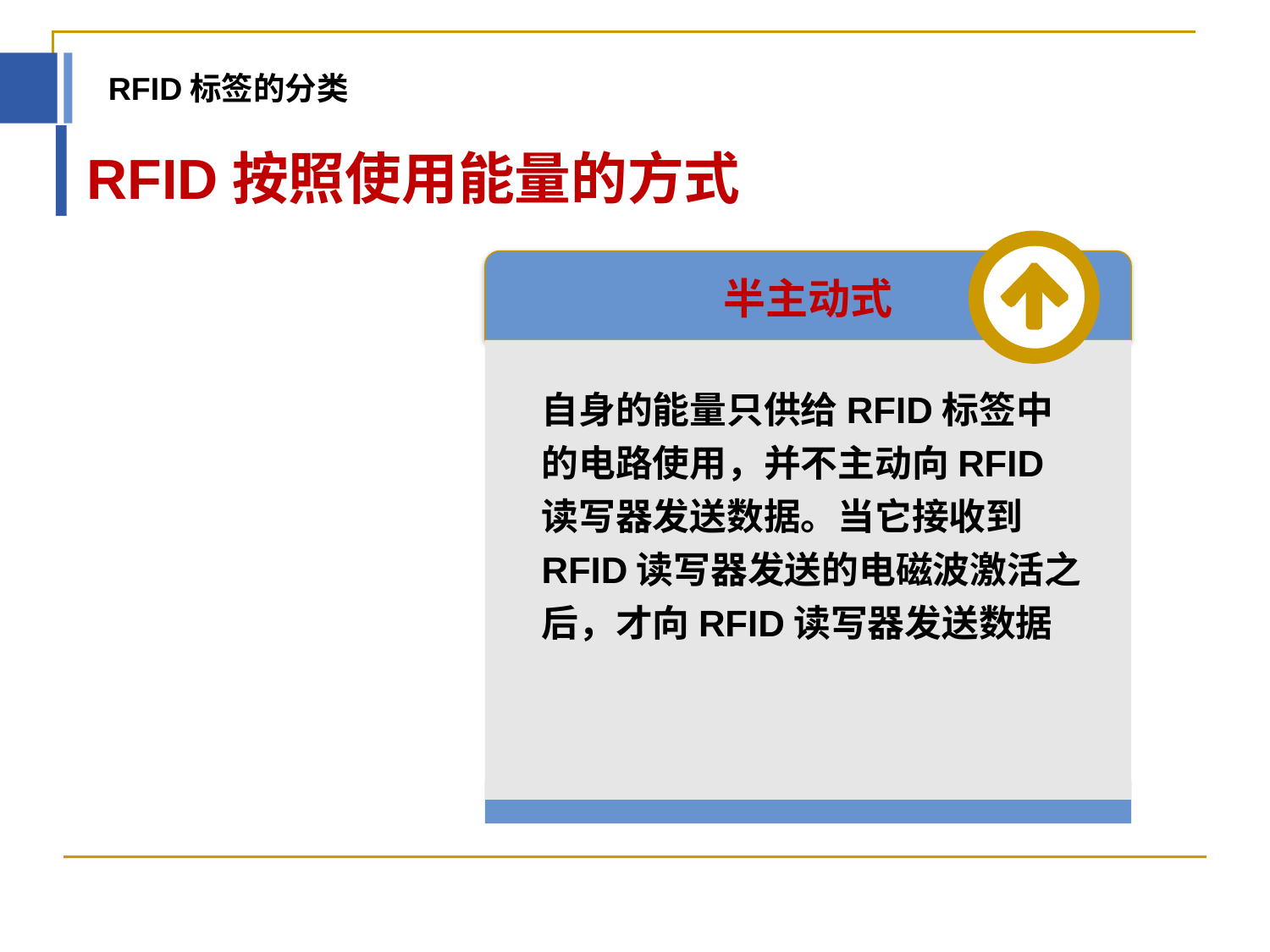

RFID标签的分类

RFID按照使用能量的方式

半主动式

自身的能量只供给RFID标签中的电路使用，并不主动向RFID读写器发送数据。当它接收到RFID读写器发送的电磁波激活之后，才向RFID读写器发送数据